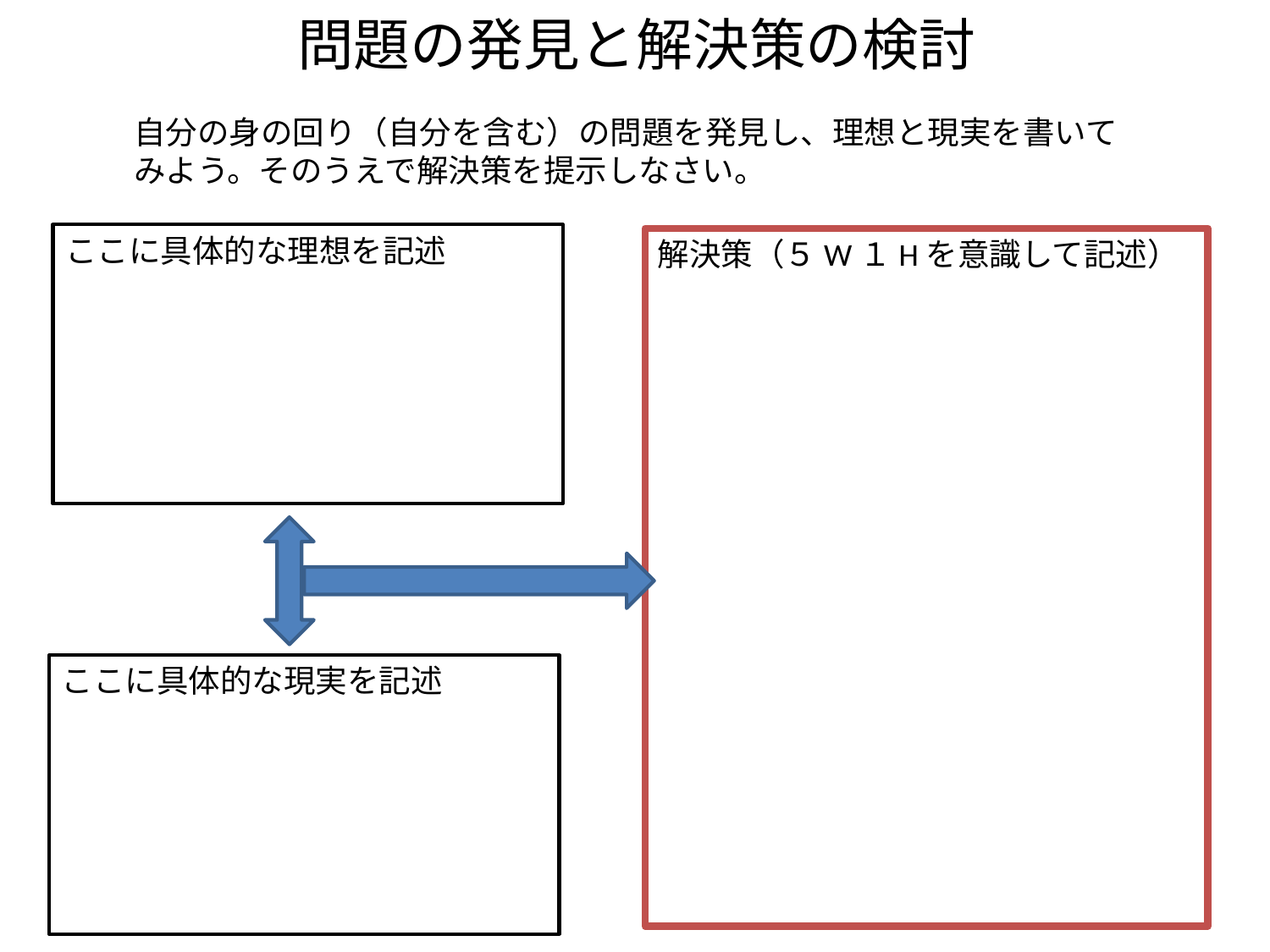

# 問題の発見と解決策の検討
自分の身の回り（自分を含む）の問題を発見し、理想と現実を書いてみよう。そのうえで解決策を提示しなさい。
ここに具体的な理想を記述

解決策（５W１Hを意識して記述）

ここに具体的な現実を記述